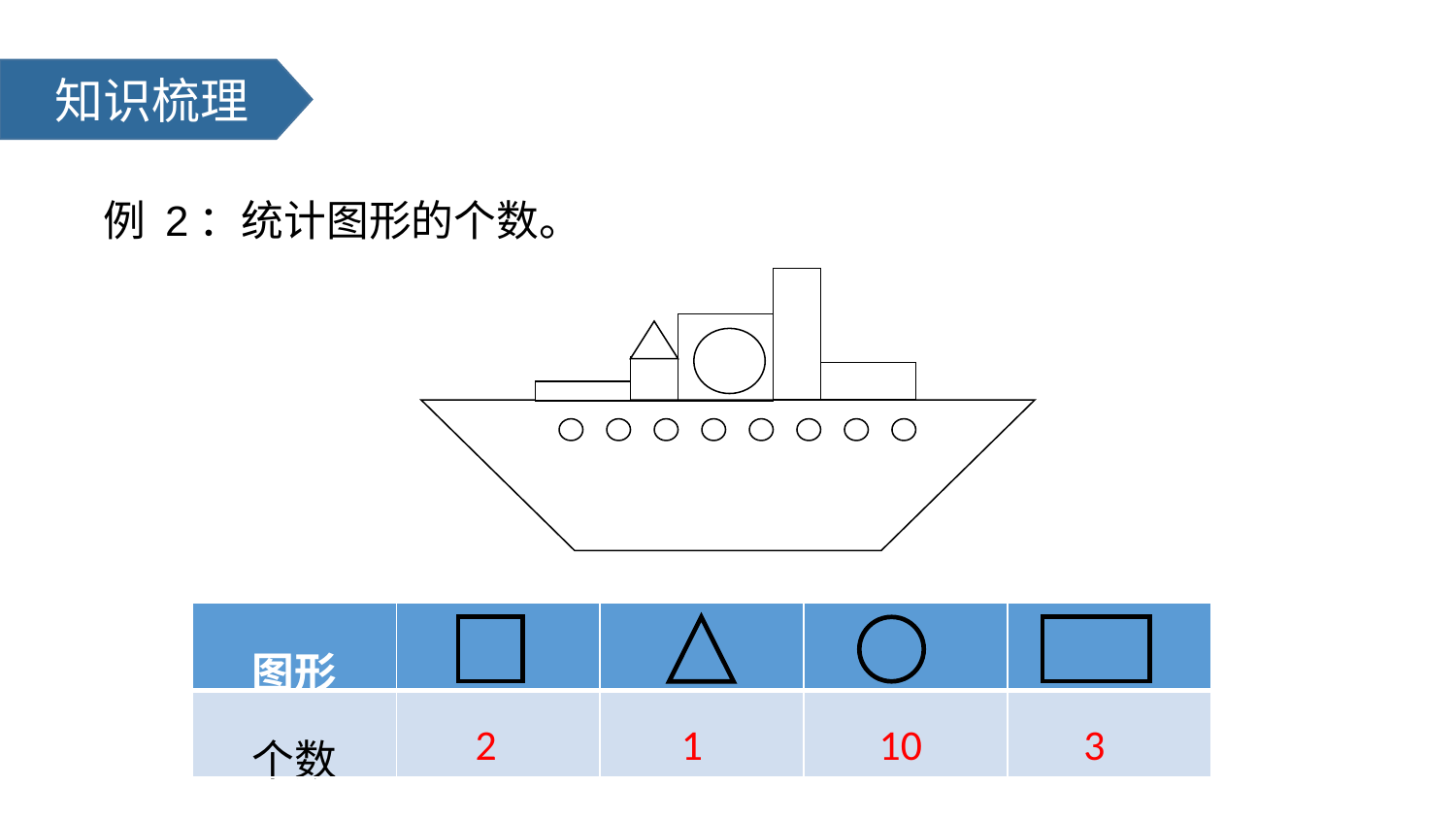

知识梳理
例 2：统计图形的个数。

| 图形 |  |  |  |  |
| --- | --- | --- | --- | --- |
| 个数 |  |  |  |  |

2
1
10
3